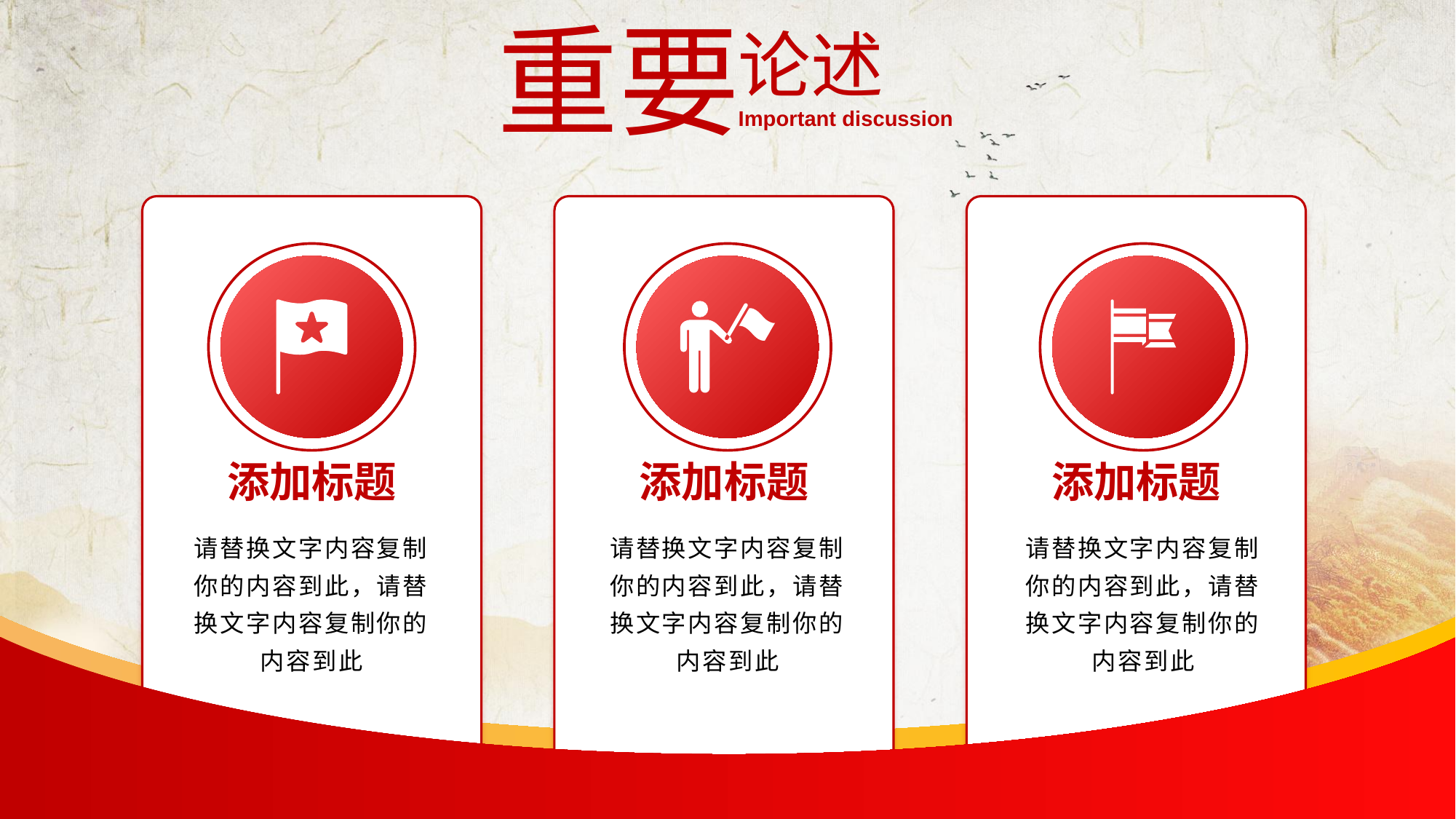

重要
论述
Important discussion

添加标题
添加标题
添加标题
请替换文字内容复制你的内容到此，请替换文字内容复制你的内容到此
请替换文字内容复制你的内容到此，请替换文字内容复制你的内容到此
请替换文字内容复制你的内容到此，请替换文字内容复制你的内容到此